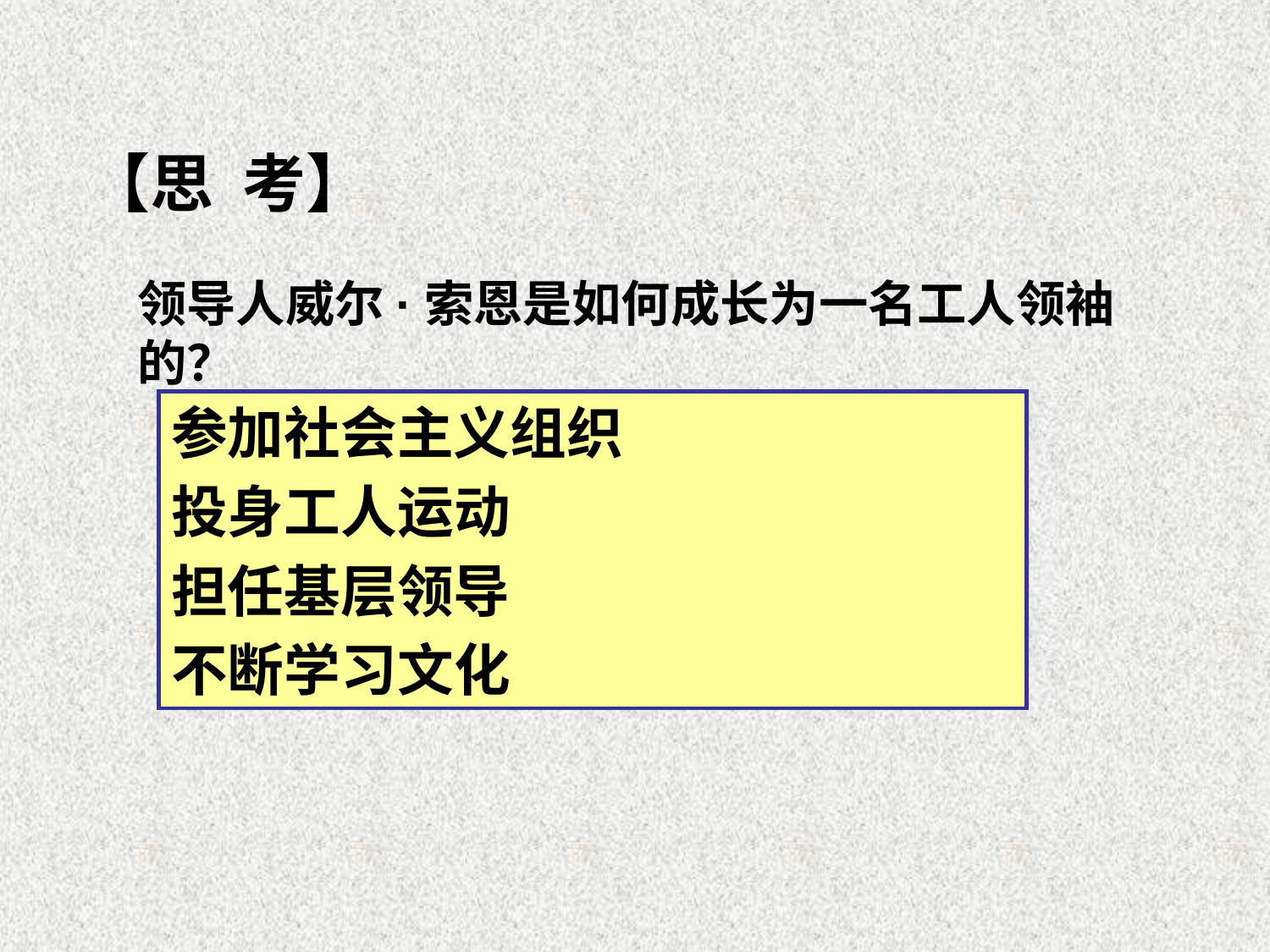

【思  考】
领导人威尔·索恩是如何成长为一名工人领袖的？
参加社会主义组织
投身工人运动
担任基层领导
不断学习文化